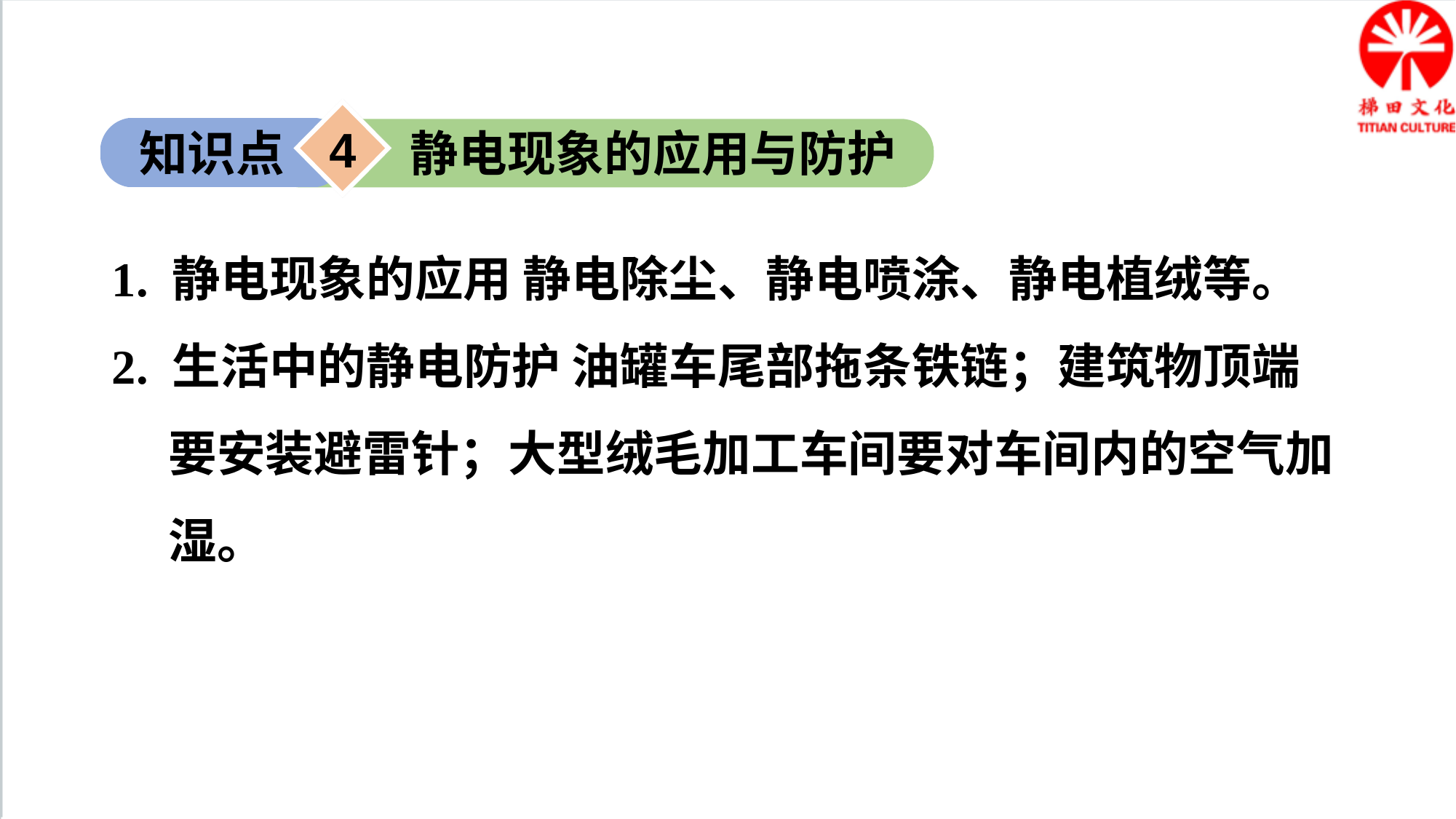

4
知识点
静电现象的应用与防护

1. 静电现象的应用 静电除尘、静电喷涂、静电植绒等。
2. 生活中的静电防护 油罐车尾部拖条铁链；建筑物顶端要安装避雷针；大型绒毛加工车间要对车间内的空气加湿。